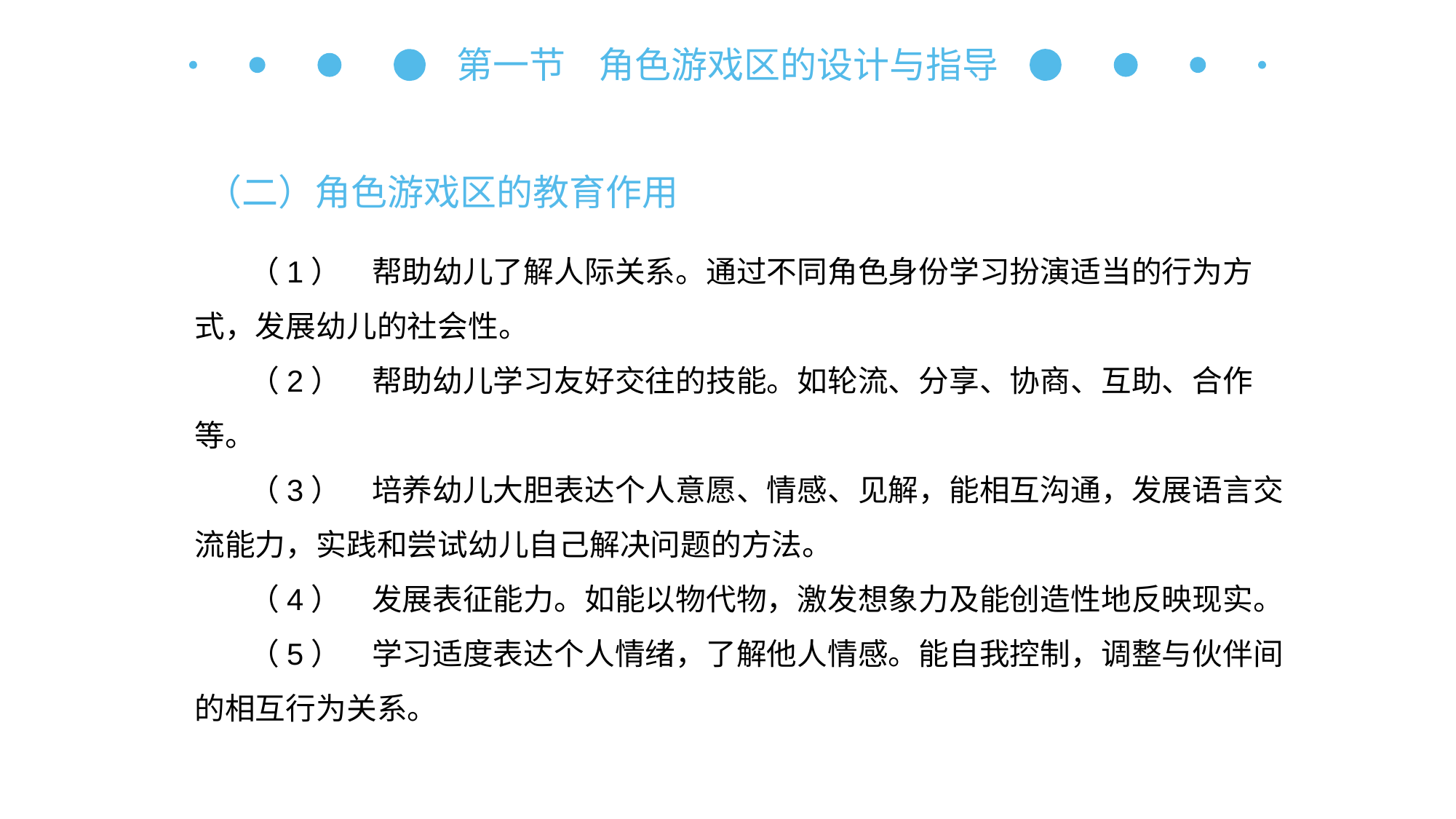

第一节    角色游戏区的设计与指导

（二）角色游戏区的教育作用
（1）　帮助幼儿了解人际关系。通过不同角色身份学习扮演适当的行为方式，发展幼儿的社会性。
（2）　帮助幼儿学习友好交往的技能。如轮流、分享、协商、互助、合作等。
（3）　培养幼儿大胆表达个人意愿、情感、见解，能相互沟通，发展语言交流能力，实践和尝试幼儿自己解决问题的方法。
（4）　发展表征能力。如能以物代物，激发想象力及能创造性地反映现实。
（5）　学习适度表达个人情绪，了解他人情感。能自我控制，调整与伙伴间的相互行为关系。